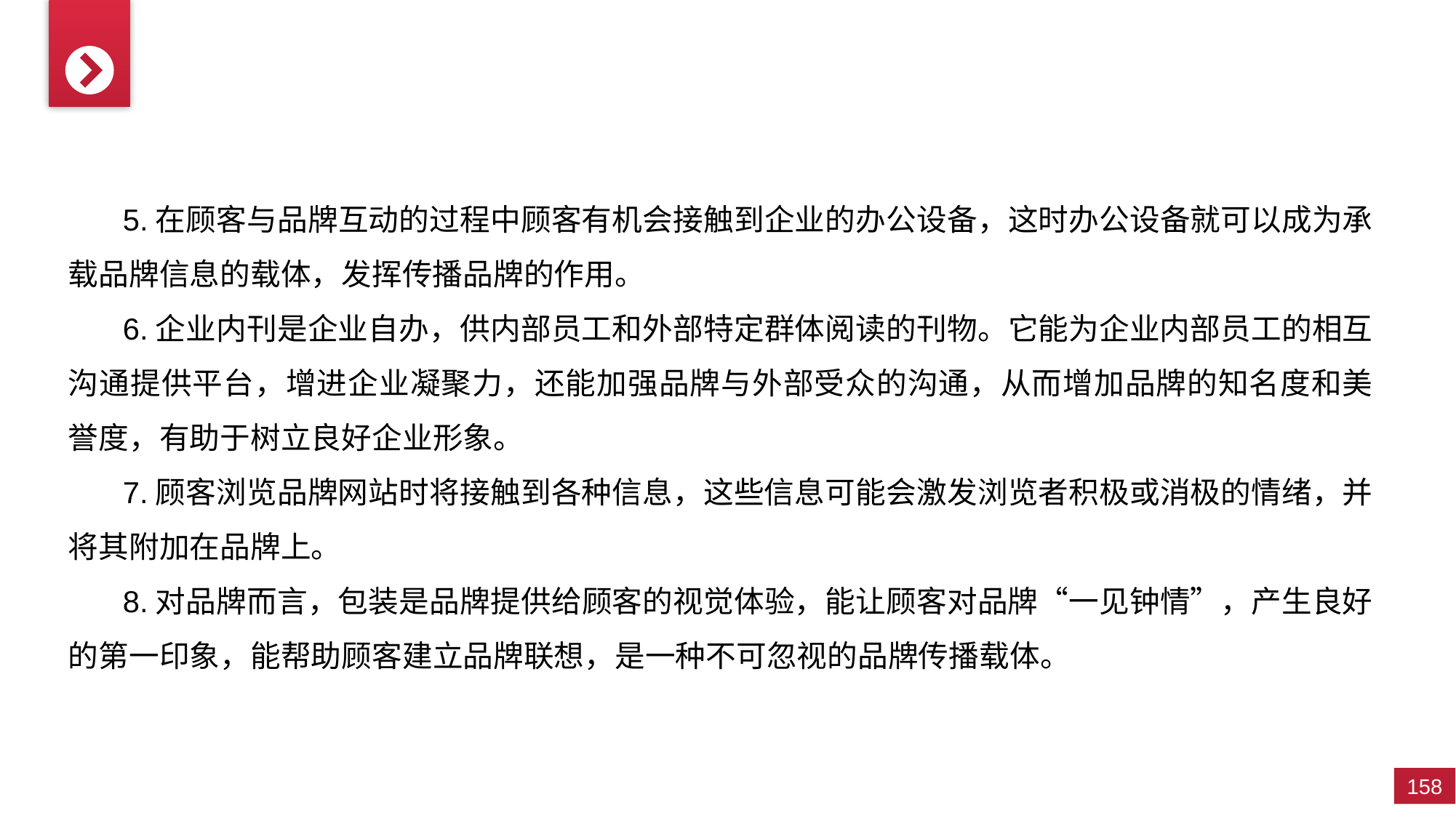

5.在顾客与品牌互动的过程中顾客有机会接触到企业的办公设备，这时办公设备就可以成为承载品牌信息的载体，发挥传播品牌的作用。
6.企业内刊是企业自办，供内部员工和外部特定群体阅读的刊物。它能为企业内部员工的相互沟通提供平台，增进企业凝聚力，还能加强品牌与外部受众的沟通，从而增加品牌的知名度和美誉度，有助于树立良好企业形象。
7.顾客浏览品牌网站时将接触到各种信息，这些信息可能会激发浏览者积极或消极的情绪，并将其附加在品牌上。
8.对品牌而言，包装是品牌提供给顾客的视觉体验，能让顾客对品牌“一见钟情”，产生良好的第一印象，能帮助顾客建立品牌联想，是一种不可忽视的品牌传播载体。